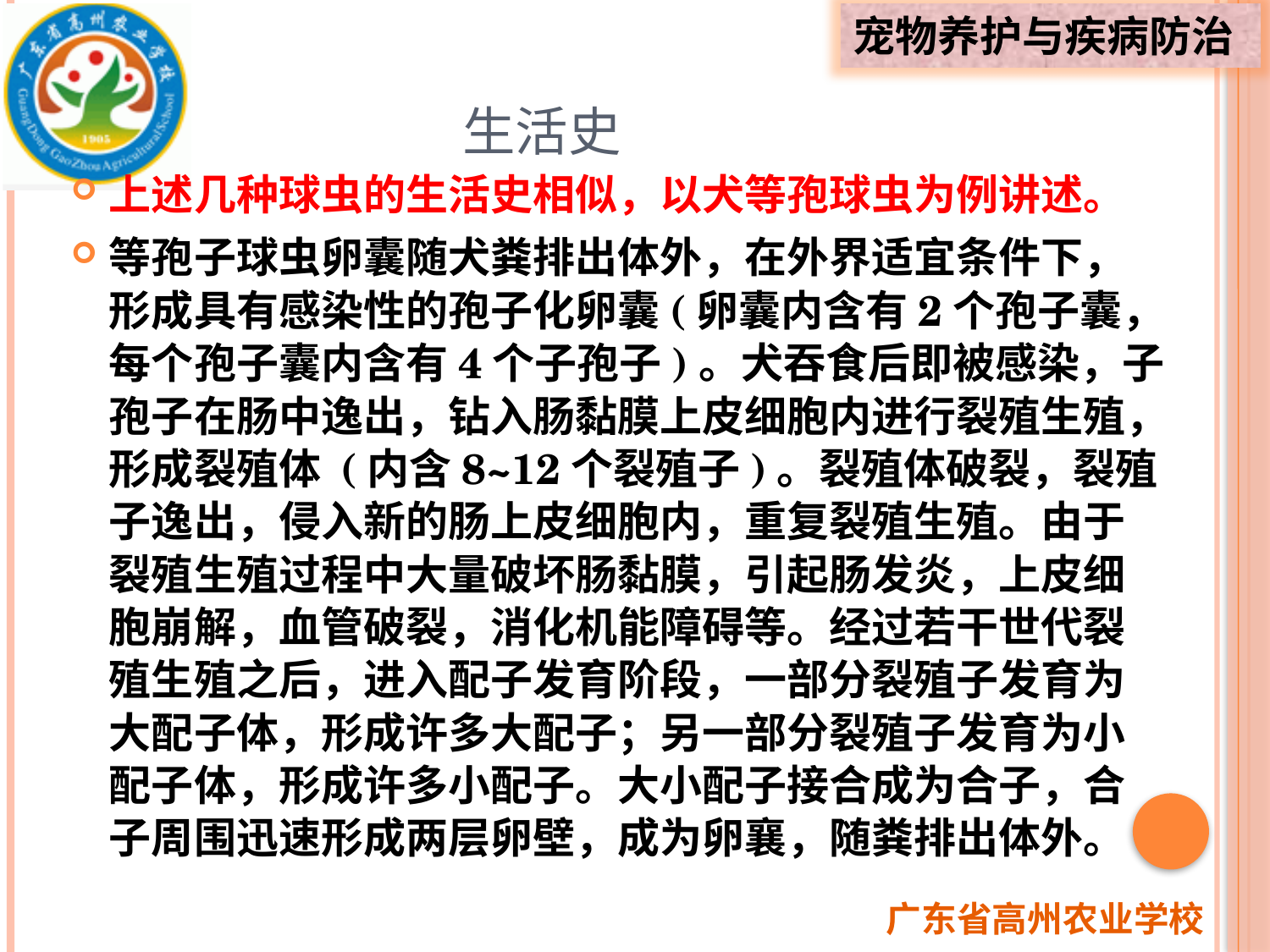

# 生活史
上述几种球虫的生活史相似，以犬等孢球虫为例讲述。
等孢子球虫卵囊随犬粪排出体外，在外界适宜条件下，形成具有感染性的孢子化卵囊(卵囊内含有2个孢子囊，每个孢子囊内含有4个子孢子)。犬吞食后即被感染，子孢子在肠中逸出，钻入肠黏膜上皮细胞内进行裂殖生殖，形成裂殖体 (内含8~12个裂殖子)。裂殖体破裂，裂殖子逸出，侵入新的肠上皮细胞内，重复裂殖生殖。由于裂殖生殖过程中大量破坏肠黏膜，引起肠发炎，上皮细胞崩解，血管破裂，消化机能障碍等。经过若干世代裂殖生殖之后，进入配子发育阶段，一部分裂殖子发育为大配子体，形成许多大配子；另一部分裂殖子发育为小配子体，形成许多小配子。大小配子接合成为合子，合子周围迅速形成两层卵壁，成为卵襄，随粪排出体外。